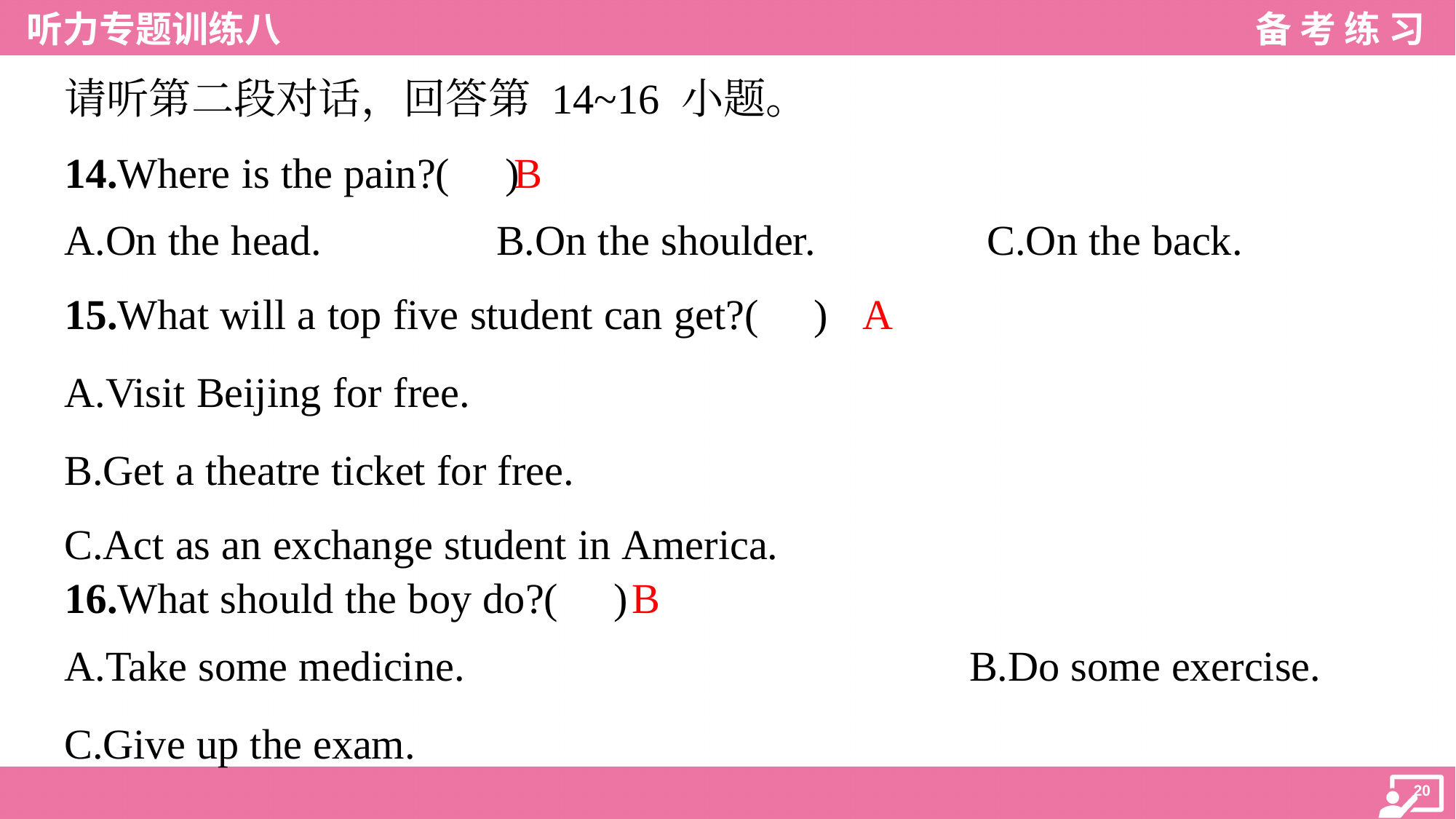

请听第二段对话，回答第 14~16 小题。
B
14.Where is the pain?(     )
A.On the head.	B.On the shoulder.	C.On the back.
A
15.What will a top five student can get?(     )
A.Visit Beijing for free.
B.Get a theatre ticket for free.
C.Act as an exchange student in America.
B
16.What should the boy do?(     )
A.Take some medicine.					   B.Do some exercise.
C.Give up the exam.